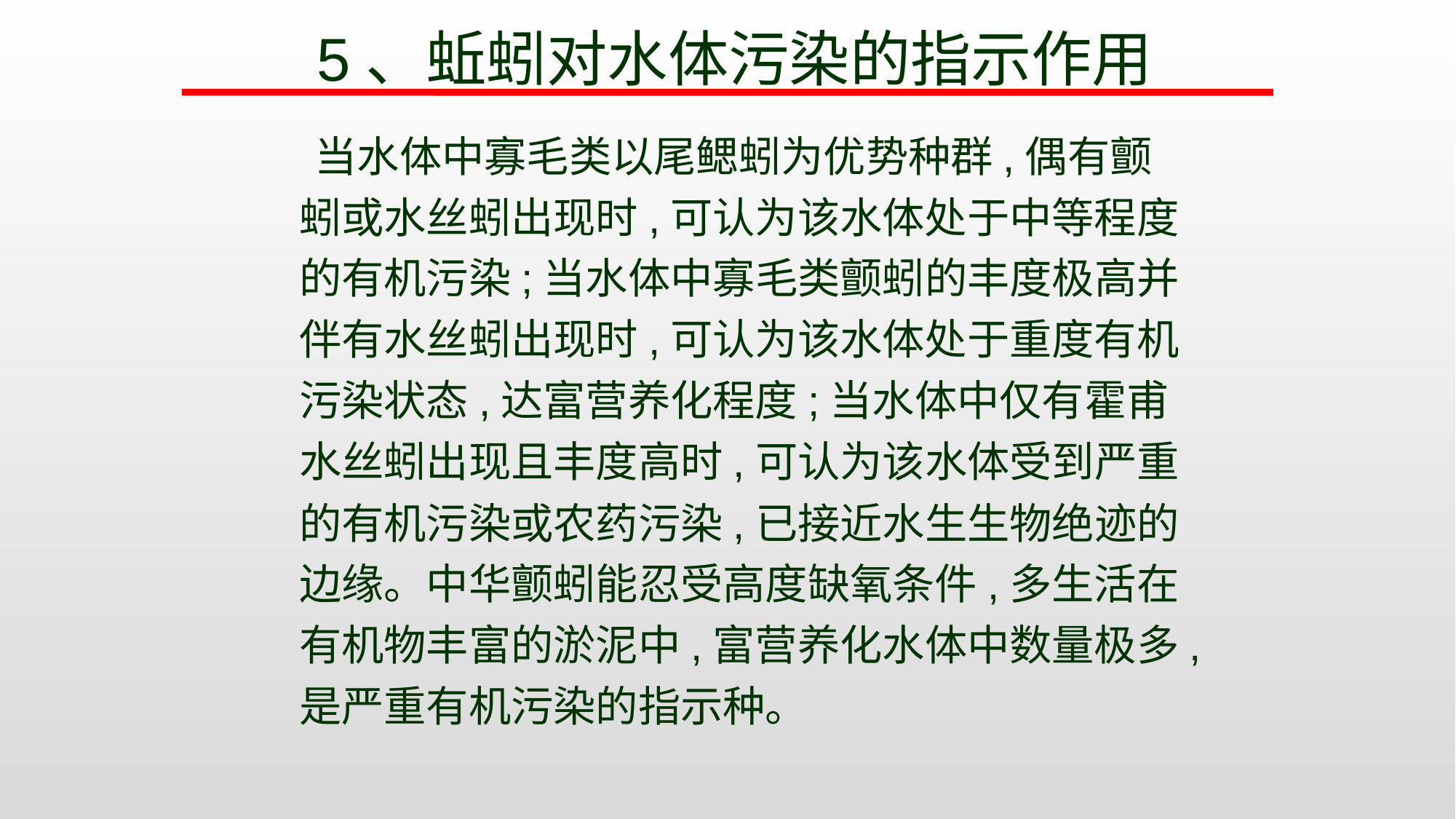

5、蚯蚓对水体污染的指示作用

   当水体中寡毛类以尾鳃蚓为优势种群,偶有颤蚓或水丝蚓出现时,可认为该水体处于中等程度的有机污染;当水体中寡毛类颤蚓的丰度极高并伴有水丝蚓出现时,可认为该水体处于重度有机污染状态,达富营养化程度;当水体中仅有霍甫水丝蚓出现且丰度高时,可认为该水体受到严重的有机污染或农药污染,已接近水生生物绝迹的边缘。中华颤蚓能忍受高度缺氧条件,多生活在有机物丰富的淤泥中,富营养化水体中数量极多,是严重有机污染的指示种。